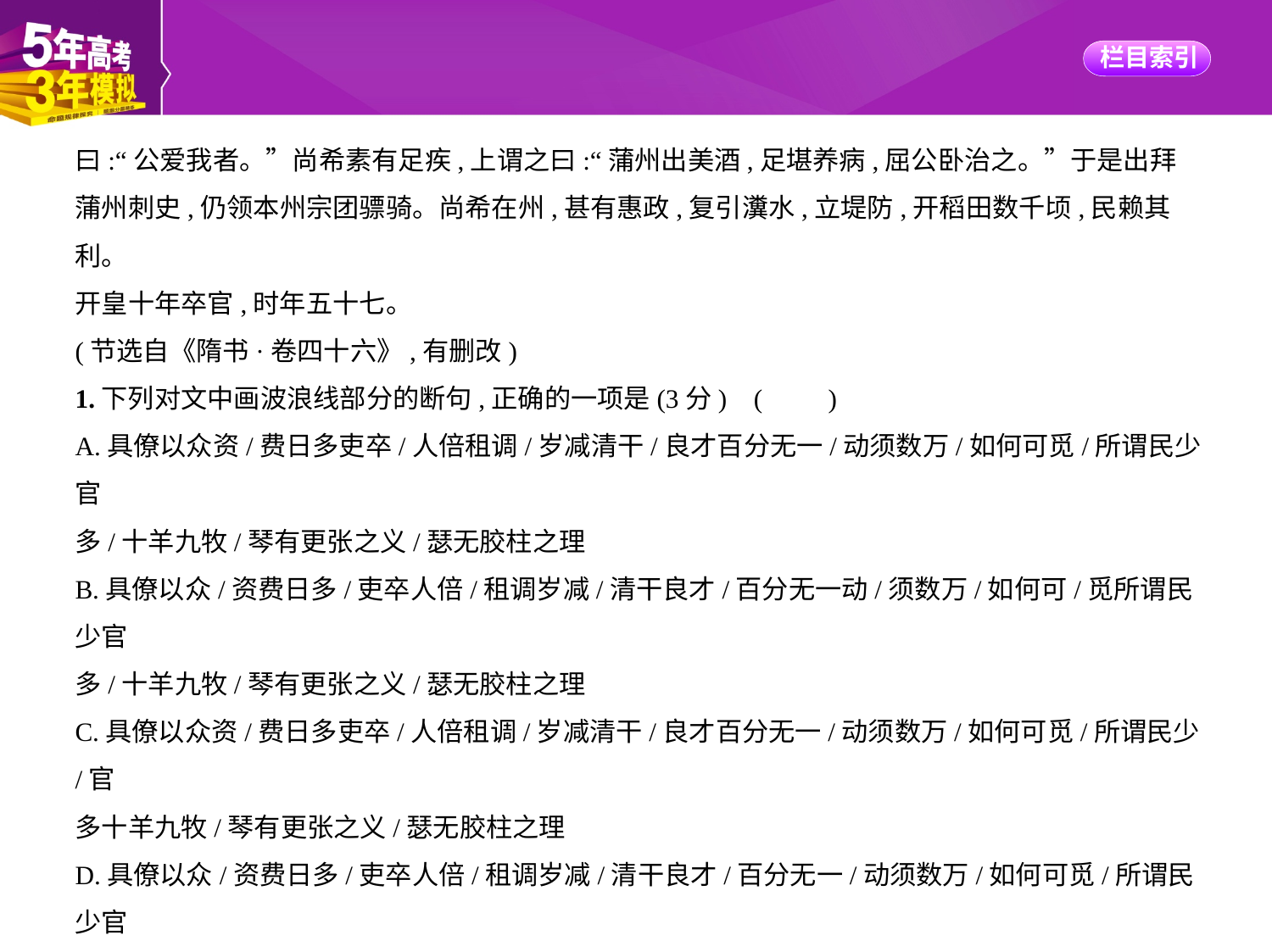

曰:“公爱我者。”尚希素有足疾,上谓之曰:“蒲州出美酒,足堪养病,屈公卧治之。”于是出拜
蒲州刺史,仍领本州宗团骠骑。尚希在州,甚有惠政,复引瀵水,立堤防,开稻田数千顷,民赖其利。
开皇十年卒官,时年五十七。
(节选自《隋书·卷四十六》,有删改)
1.下列对文中画波浪线部分的断句,正确的一项是(3分) (　　)
A.具僚以众资/费日多吏卒/人倍租调/岁减清干/良才百分无一/动须数万/如何可觅/所谓民少官
多/十羊九牧/琴有更张之义/瑟无胶柱之理
B.具僚以众/资费日多/吏卒人倍/租调岁减/清干良才/百分无一动/须数万/如何可/觅所谓民少官
多/十羊九牧/琴有更张之义/瑟无胶柱之理
C.具僚以众资/费日多吏卒/人倍租调/岁减清干/良才百分无一/动须数万/如何可觅/所谓民少/官
多十羊九牧/琴有更张之义/瑟无胶柱之理
D.具僚以众/资费日多/吏卒人倍/租调岁减/清干良才/百分无一/动须数万/如何可觅/所谓民少官
多/十羊九牧/琴有更张之义/瑟无胶柱之理
2.下列对文中加点词语相关内容的解说,不正确的一项是(3分) (　　)
A.“龆龀”意为垂髫换齿之时,借指童年。古代多以不同年龄的生理特征而代称年龄,比如垂髫、黄发等。
B.“释奠”是古代在学校奠祭先圣先师的一种典礼。“释奠”属于荀子“天地”“先祖”